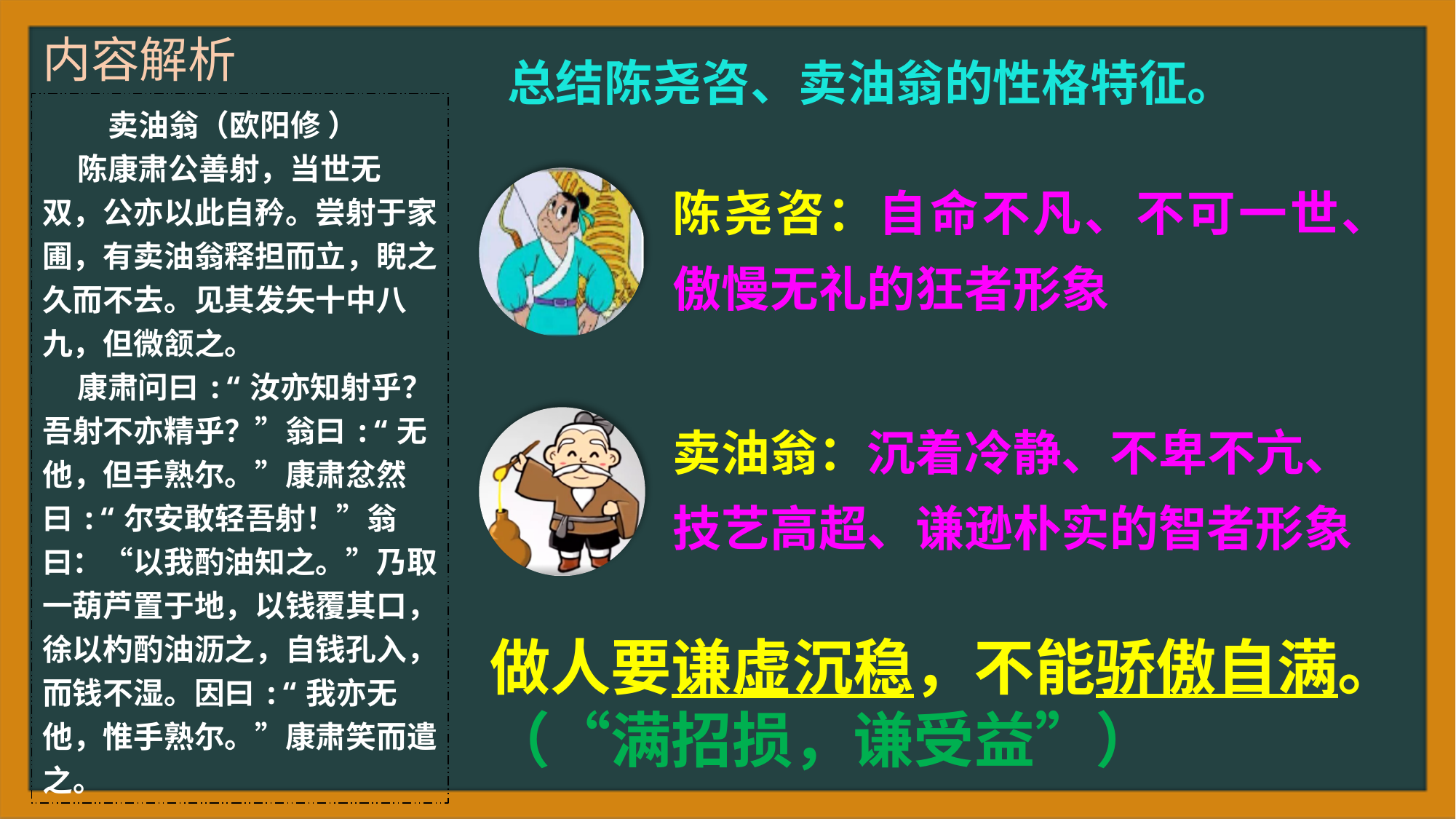

内容解析
总结陈尧咨、卖油翁的性格特征。
卖油翁（欧阳修 ）
    陈康肃公善射，当世无双，公亦以此自矜。尝射于家圃，有卖油翁释担而立，睨之久而不去。见其发矢十中八九，但微颔之。
    康肃问曰:“汝亦知射乎？吾射不亦精乎？”翁曰:“无他，但手熟尔。”康肃忿然曰:“尔安敢轻吾射！”翁曰：“以我酌油知之。”乃取一葫芦置于地，以钱覆其口，徐以杓酌油沥之，自钱孔入，而钱不湿。因曰:“我亦无他，惟手熟尔。”康肃笑而遣之。
陈尧咨：自命不凡、不可一世、傲慢无礼的狂者形象

卖油翁：沉着冷静、不卑不亢、
技艺高超、谦逊朴实的智者形象

做人要谦虚沉稳，不能骄傲自满。 （“满招损，谦受益”）